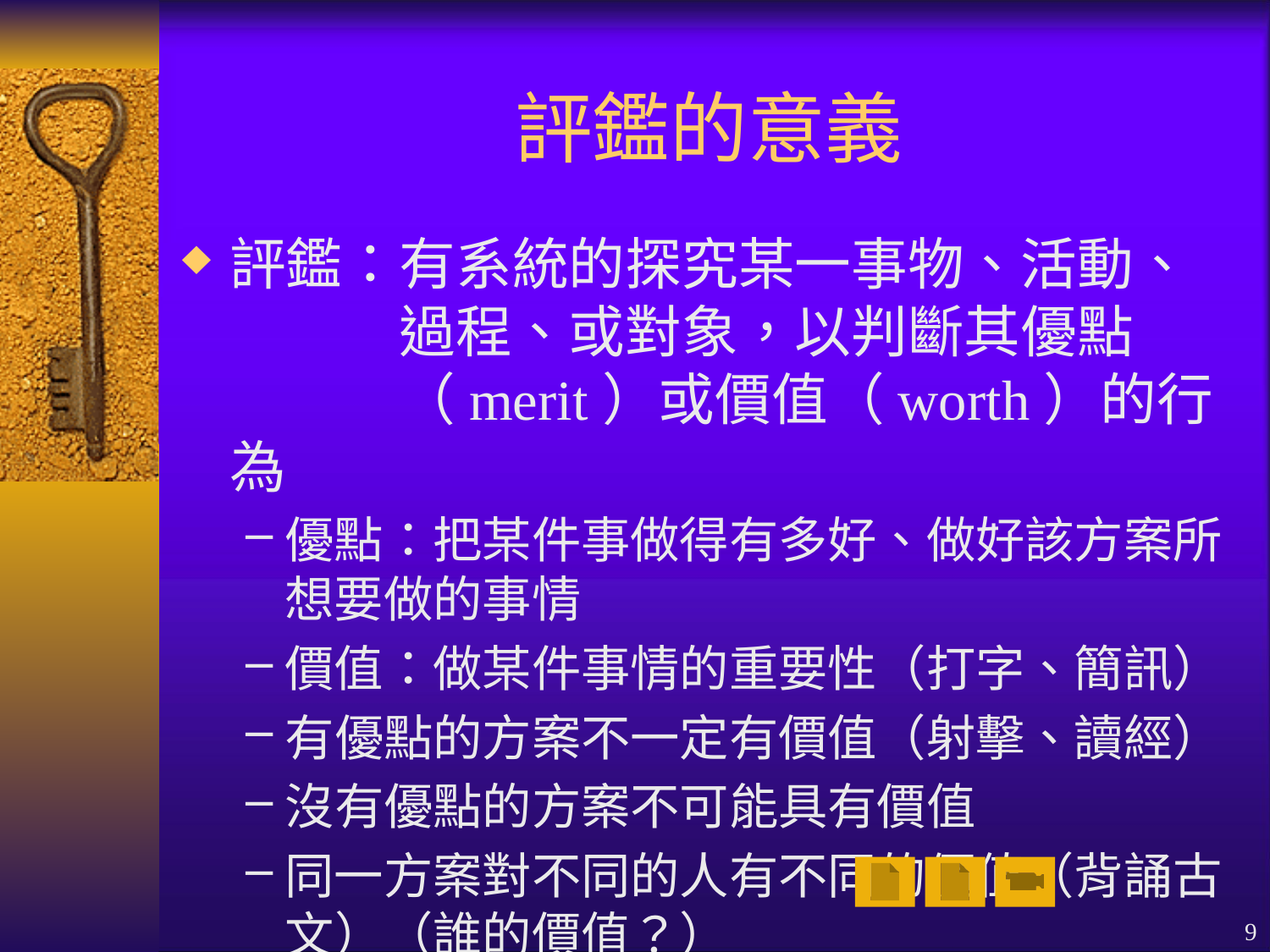

# 評鑑的意義
評鑑：有系統的探究某一事物、活動、　　　過程、或對象，以判斷其優點　　　　（merit）或價值（worth）的行為
優點：把某件事做得有多好、做好該方案所想要做的事情
價值：做某件事情的重要性（打字、簡訊）
有優點的方案不一定有價值（射擊、讀經）
沒有優點的方案不可能具有價值
同一方案對不同的人有不同的價值（背誦古文）（誰的價值？）

9